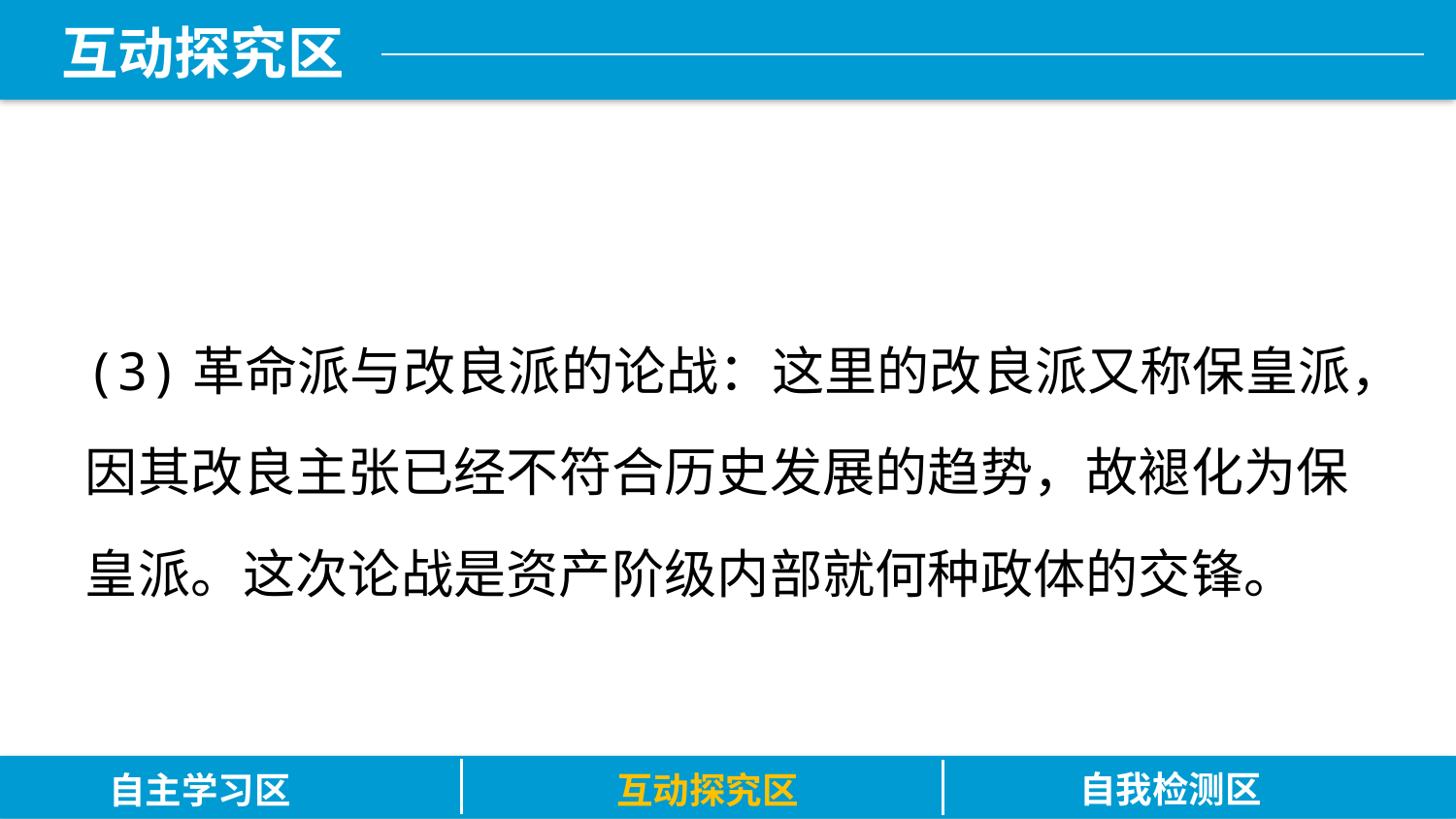

(3)革命派与改良派的论战：这里的改良派又称保皇派，因其改良主张已经不符合历史发展的趋势，故褪化为保皇派。这次论战是资产阶级内部就何种政体的交锋。
自我检测区
自主学习区
互动探究区